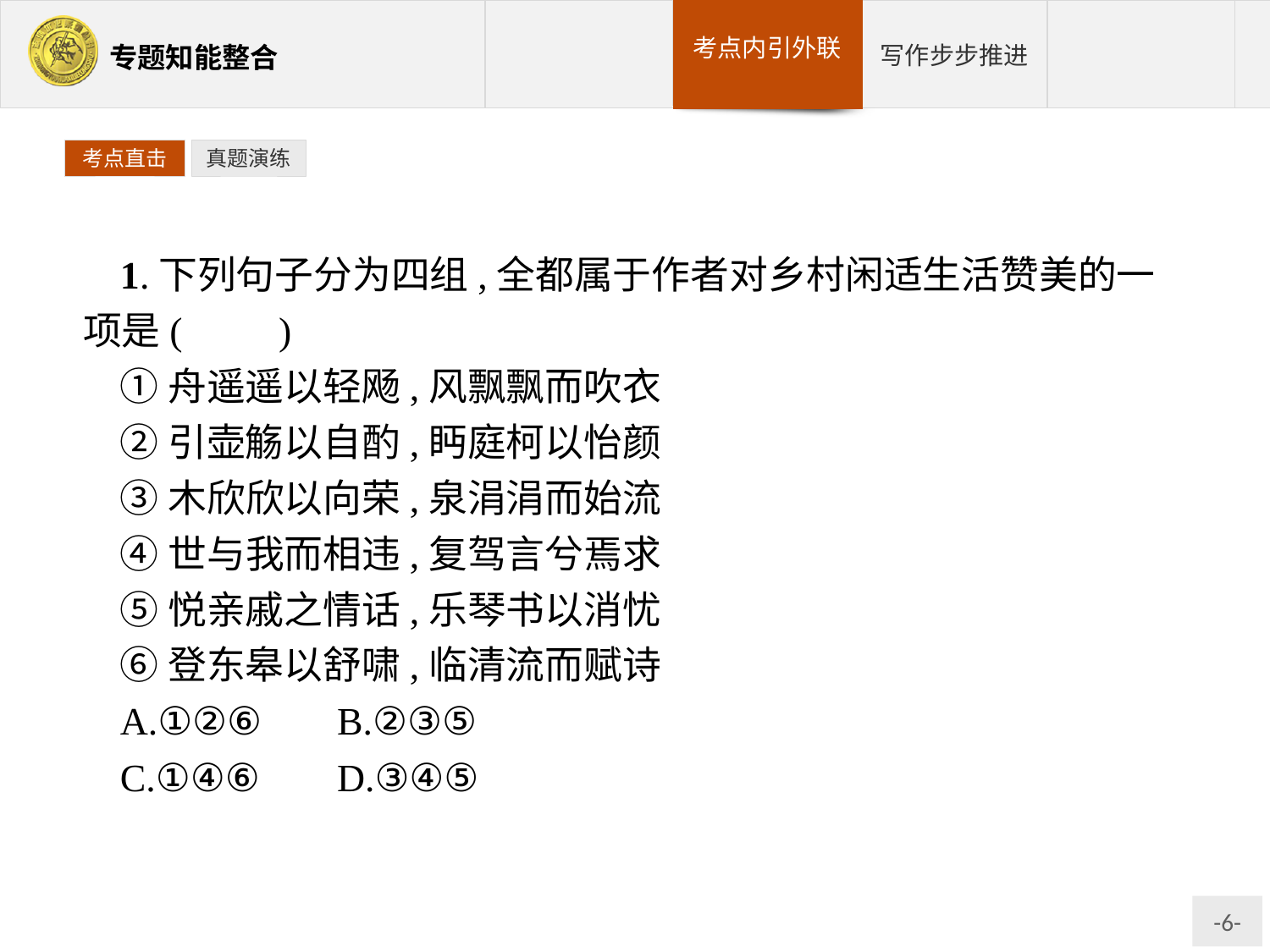

考点直击
真题演练
1.下列句子分为四组,全都属于作者对乡村闲适生活赞美的一项是(　　)
①舟遥遥以轻飏,风飘飘而吹衣
②引壶觞以自酌,眄庭柯以怡颜
③木欣欣以向荣,泉涓涓而始流
④世与我而相违,复驾言兮焉求
⑤悦亲戚之情话,乐琴书以消忧
⑥登东皋以舒啸,临清流而赋诗
A.①②⑥	B.②③⑤
C.①④⑥	D.③④⑤